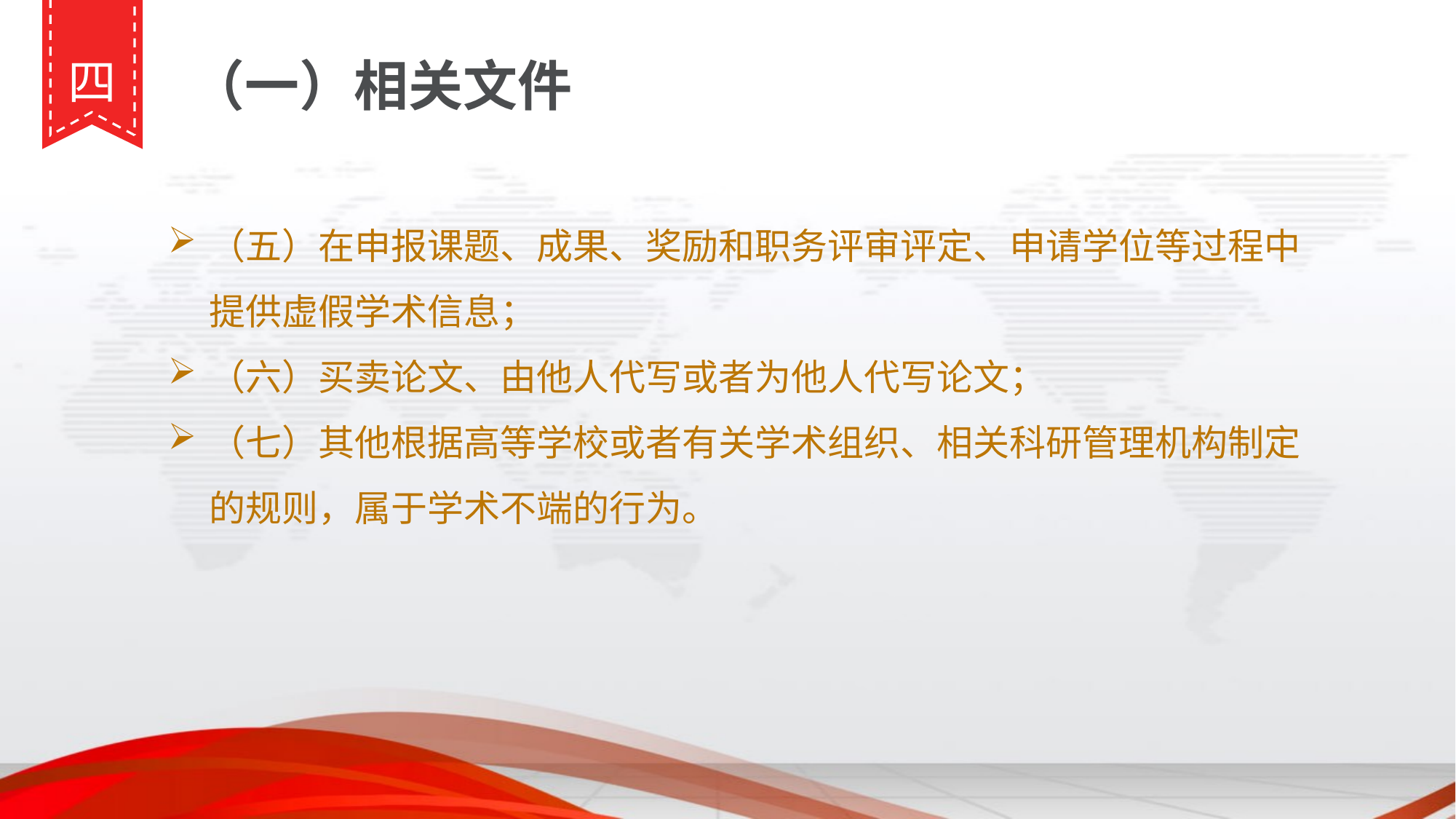

四
（一）相关文件

（五）在申报课题、成果、奖励和职务评审评定、申请学位等过程中提供虚假学术信息；
（六）买卖论文、由他人代写或者为他人代写论文；
（七）其他根据高等学校或者有关学术组织、相关科研管理机构制定的规则，属于学术不端的行为。